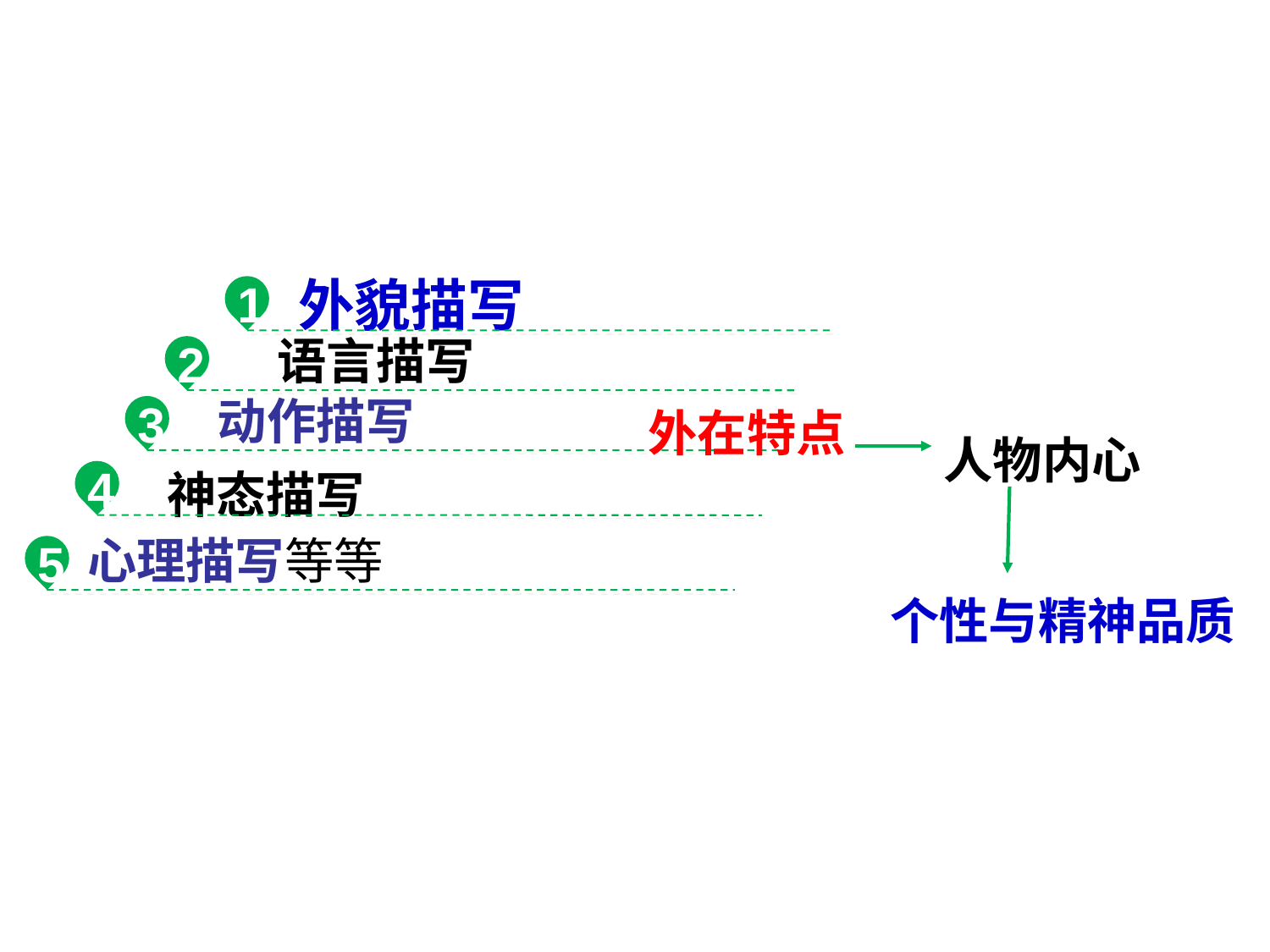

外貌描写
1

语言描写

2

动作描写
3

外在特点
人物内心
神态描写
4

心理描写等等
5

个性与精神品质